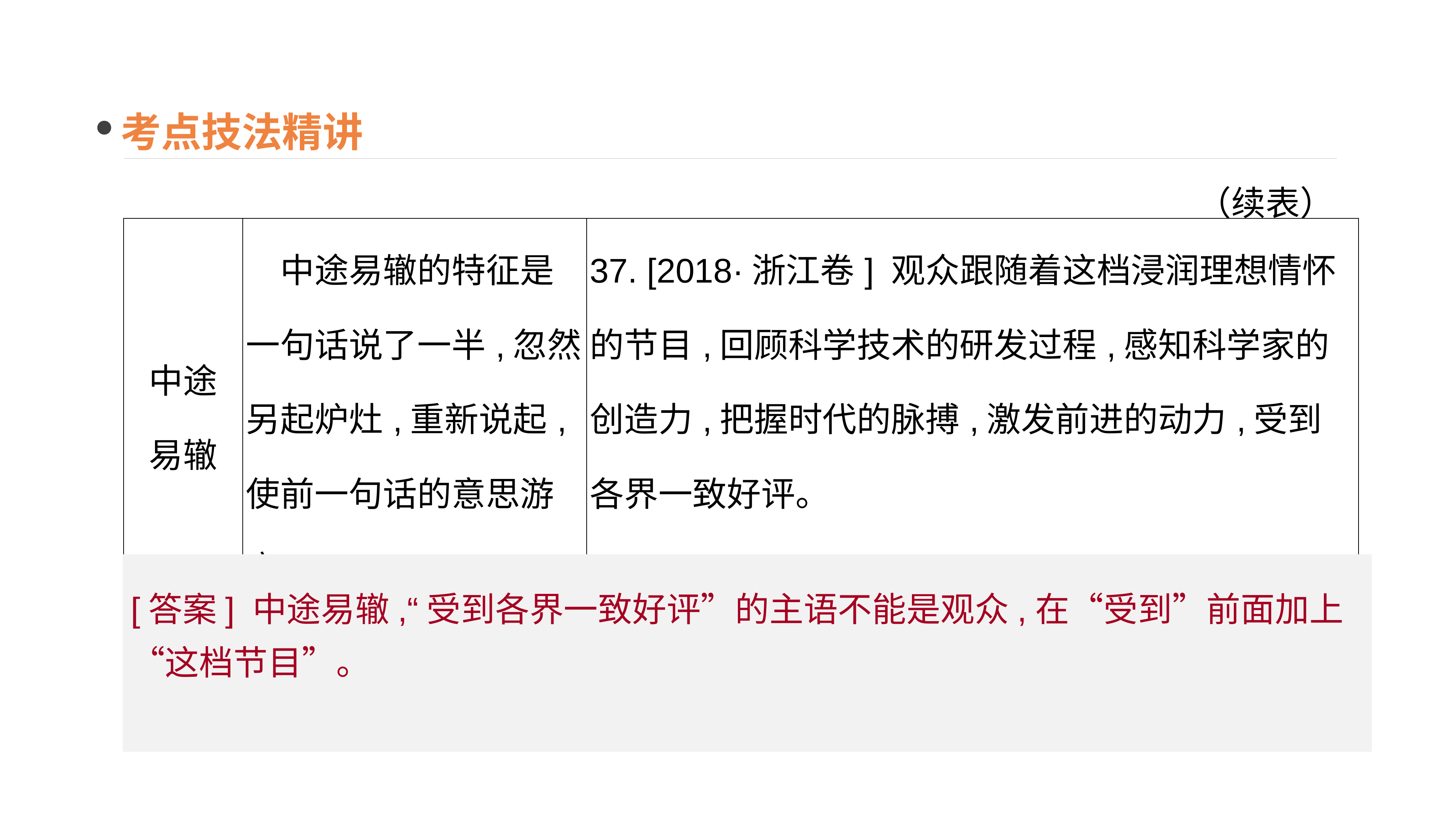

考点技法精讲

（续表）
| 中途 易辙 | 中途易辙的特征是一句话说了一半,忽然另起炉灶,重新说起,使前一句话的意思游离 | 37. [2018·浙江卷] 观众跟随着这档浸润理想情怀的节目,回顾科学技术的研发过程,感知科学家的创造力,把握时代的脉搏,激发前进的动力,受到各界一致好评。 \_\_\_\_\_\_\_\_\_\_\_\_\_\_\_\_\_\_\_\_\_\_\_\_\_\_\_\_\_\_\_\_\_\_\_\_\_\_\_\_\_\_\_\_\_\_\_\_\_ |
| --- | --- | --- |

[答案] 中途易辙,“受到各界一致好评”的主语不能是观众,在“受到”前面加上“这档节目”。